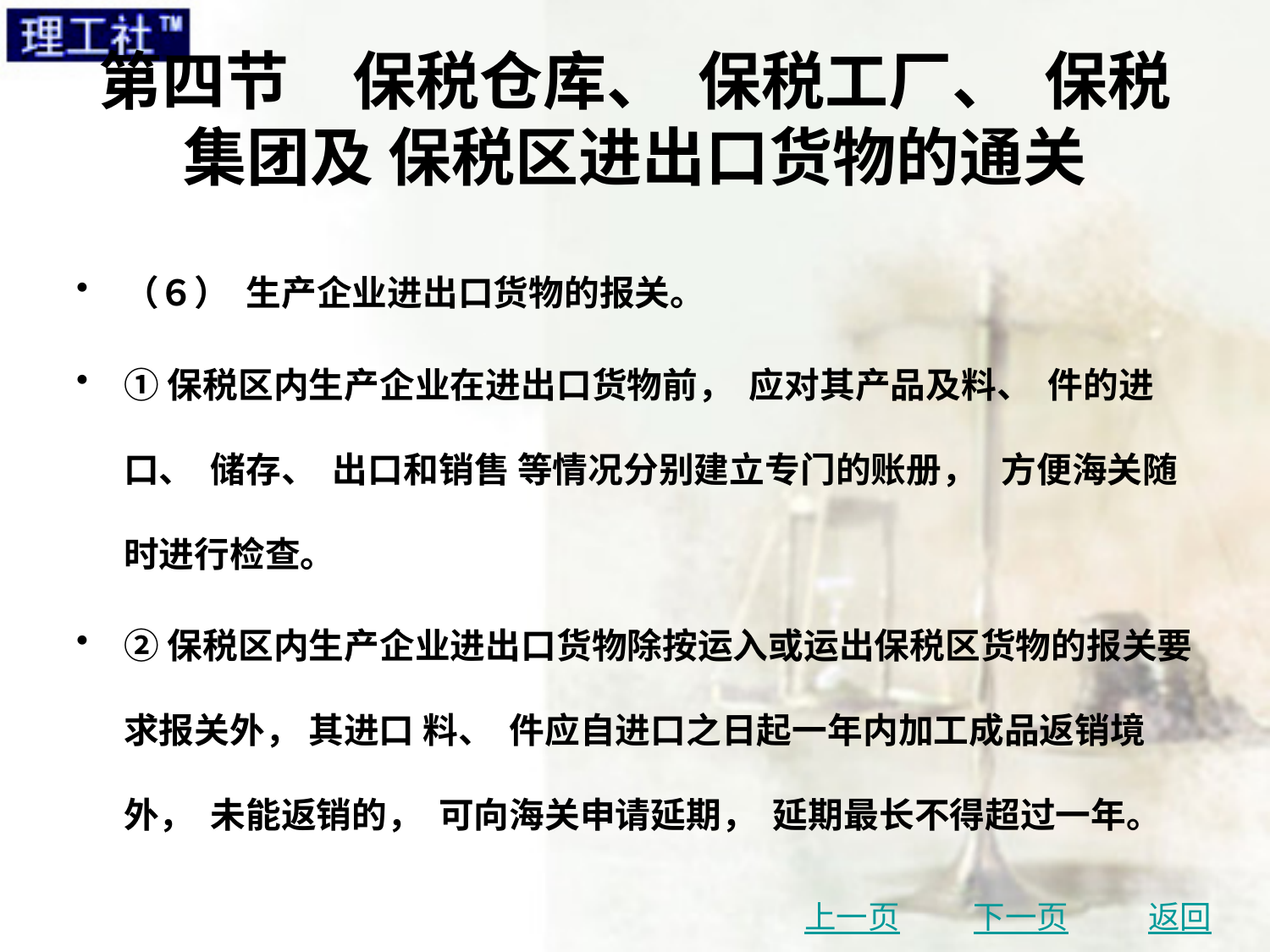

# 第四节　保税仓库、  保税工厂、  保税集团及 保税区进出口货物的通关
（６）  生产企业进出口货物的报关。
①保税区内生产企业在进出口货物前，  应对其产品及料、  件的进口、  储存、  出口和销售 等情况分别建立专门的账册，   方便海关随时进行检查。
②保税区内生产企业进出口货物除按运入或运出保税区货物的报关要求报关外， 其进口 料、  件应自进口之日起一年内加工成品返销境外，  未能返销的，  可向海关申请延期，  延期最长不得超过一年。

上一页
下一页
返回